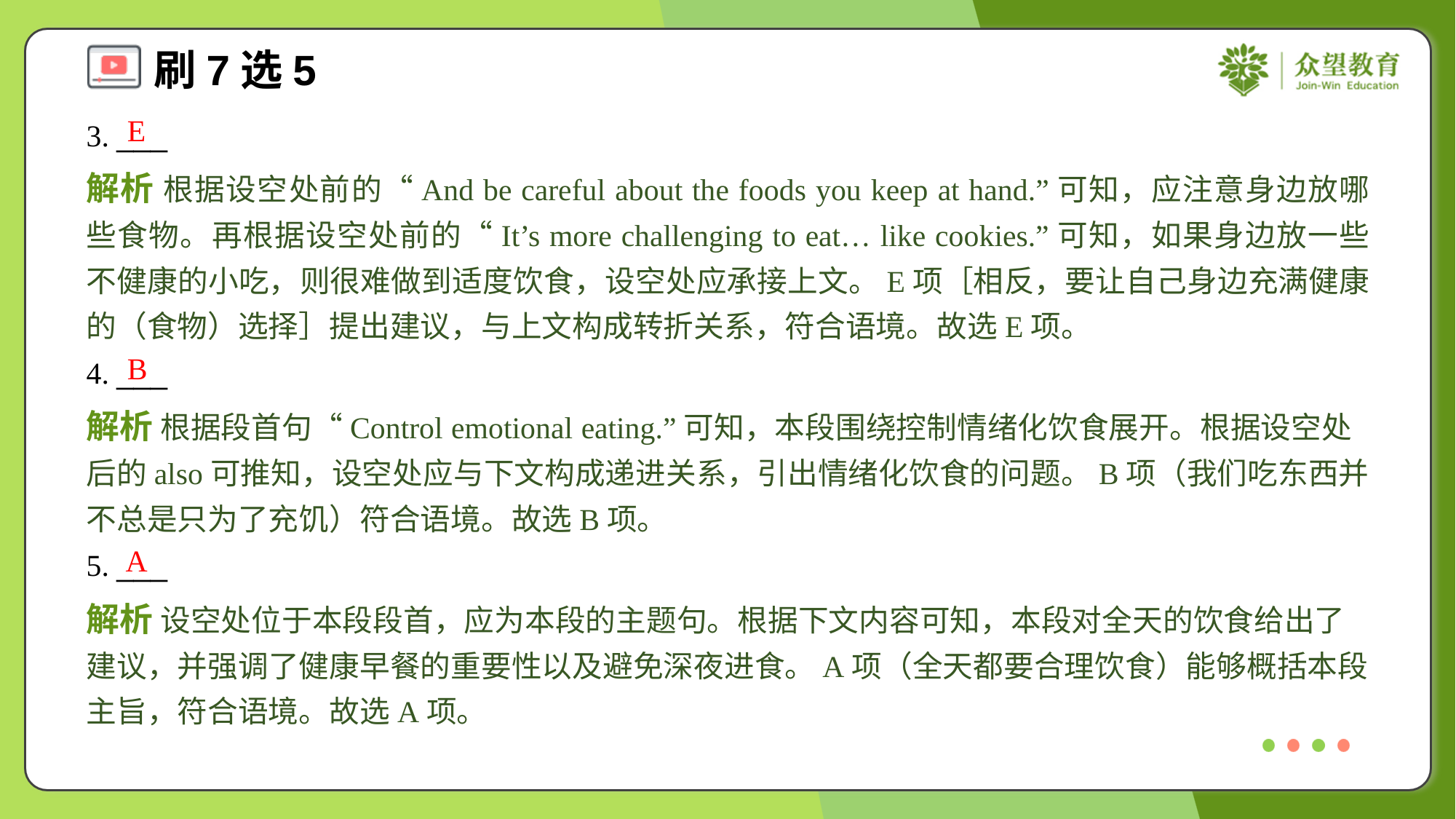

E
3. ___
解析 根据设空处前的“And be careful about the foods you keep at hand.”可知，应注意身边放哪些食物。再根据设空处前的“It’s more challenging to eat… like cookies.”可知，如果身边放一些不健康的小吃，则很难做到适度饮食，设空处应承接上文。E项［相反，要让自己身边充满健康的（食物）选择］提出建议，与上文构成转折关系，符合语境。故选E项。
B
4. ___
解析 根据段首句“Control emotional eating.”可知，本段围绕控制情绪化饮食展开。根据设空处后的also可推知，设空处应与下文构成递进关系，引出情绪化饮食的问题。B项（我们吃东西并不总是只为了充饥）符合语境。故选B项。
A
5. ___
解析 设空处位于本段段首，应为本段的主题句。根据下文内容可知，本段对全天的饮食给出了建议，并强调了健康早餐的重要性以及避免深夜进食。A项（全天都要合理饮食）能够概括本段主旨，符合语境。故选A项。